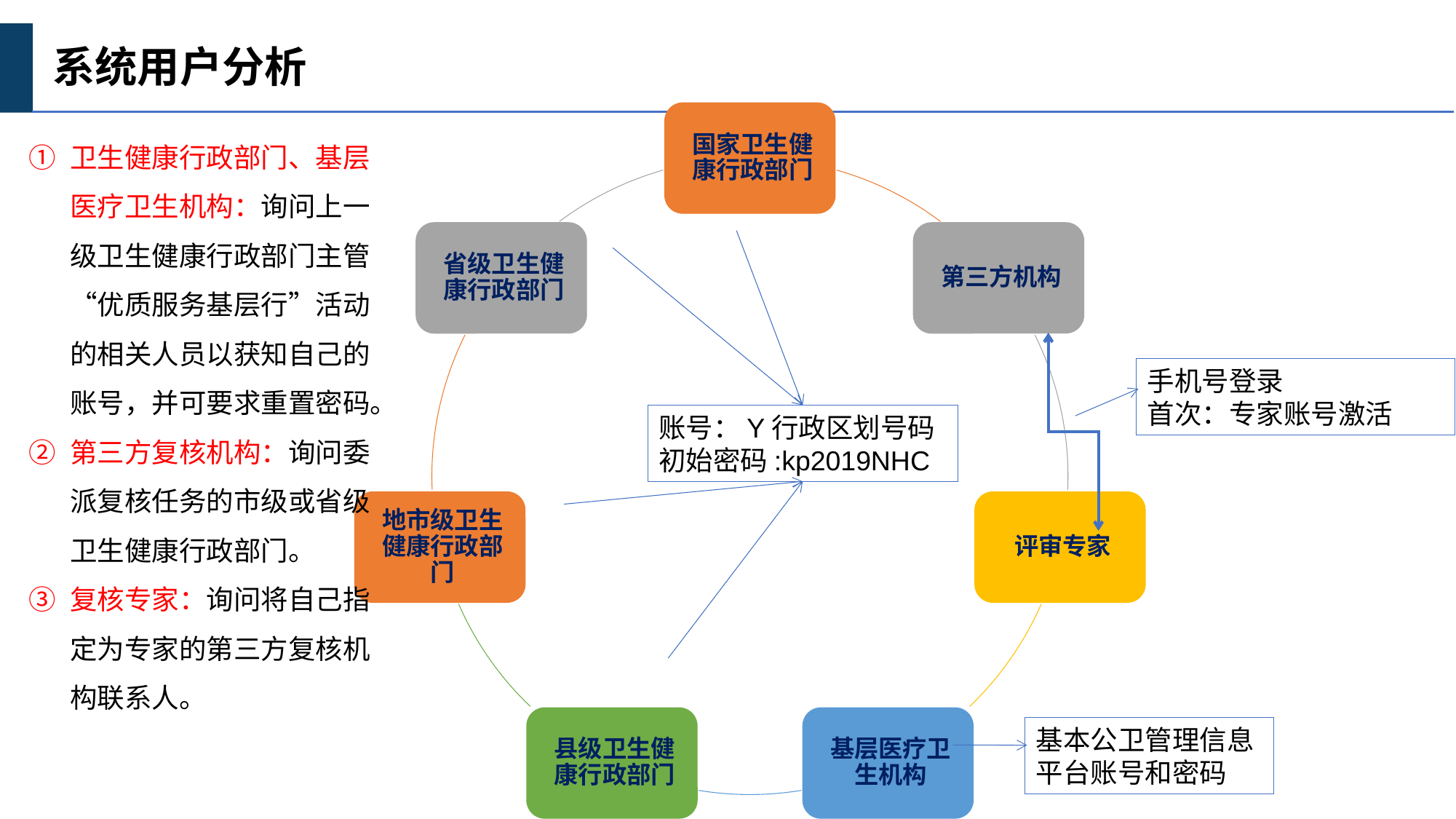

系统用户分析
国家卫生健康行政部门
第三方机构
评审专家
基层医疗卫生机构
县级卫生健康行政部门
地市级卫生健康行政部门
省级卫生健康行政部门
卫生健康行政部门、基层医疗卫生机构：询问上一级卫生健康行政部门主管“优质服务基层行”活动的相关人员以获知自己的账号，并可要求重置密码。
第三方复核机构：询问委派复核任务的市级或省级卫生健康行政部门。
复核专家：询问将自己指定为专家的第三方复核机构联系人。
手机号登录
首次：专家账号激活
账号：Y行政区划号码
初始密码:kp2019NHC
基本公卫管理信息平台账号和密码